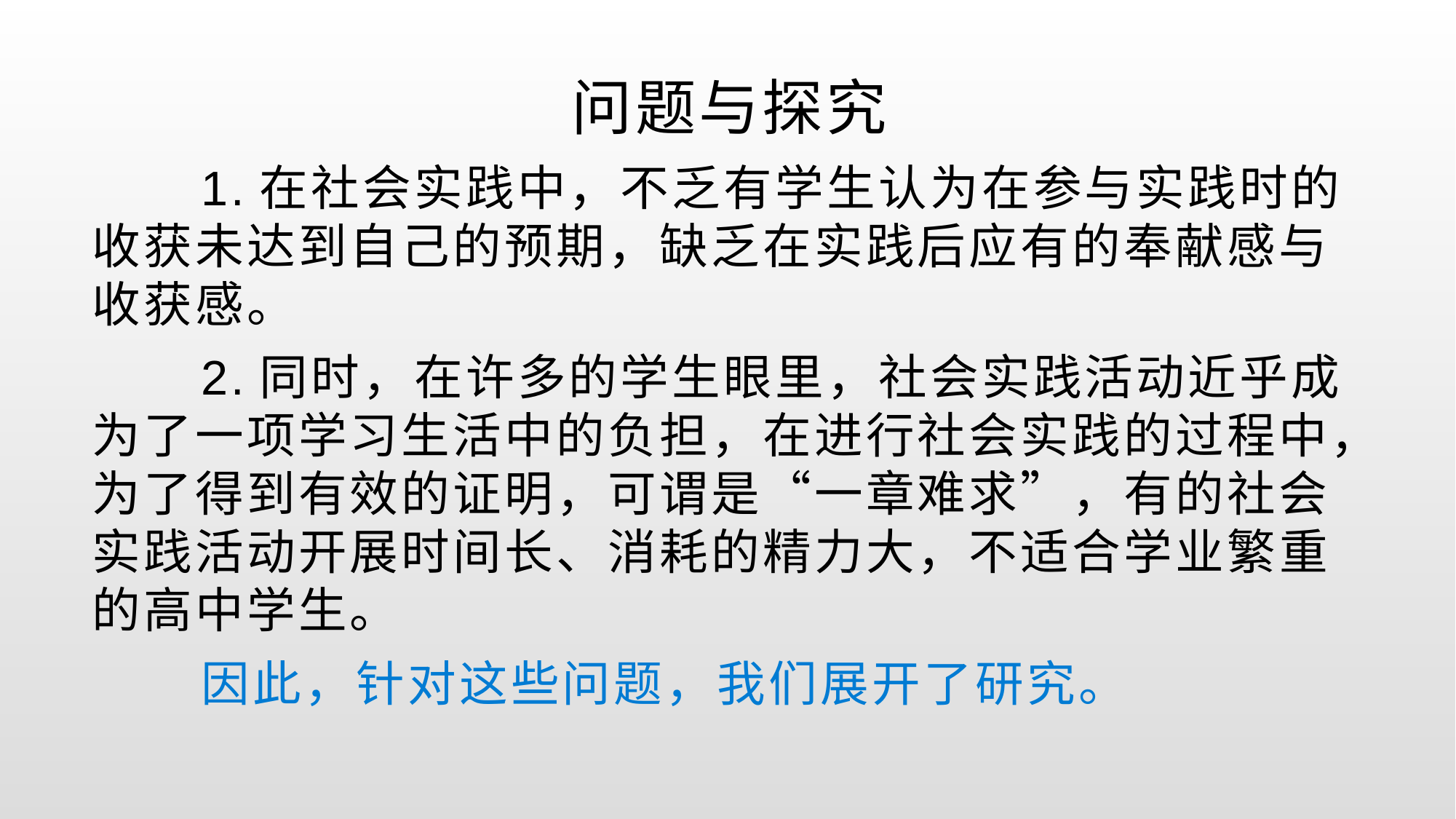

问题与探究
	1.在社会实践中，不乏有学生认为在参与实践时的收获未达到自己的预期，缺乏在实践后应有的奉献感与收获感。
	2.同时，在许多的学生眼里，社会实践活动近乎成为了一项学习生活中的负担，在进行社会实践的过程中，为了得到有效的证明，可谓是“一章难求”，有的社会实践活动开展时间长、消耗的精力大，不适合学业繁重的高中学生。
	因此，针对这些问题，我们展开了研究。